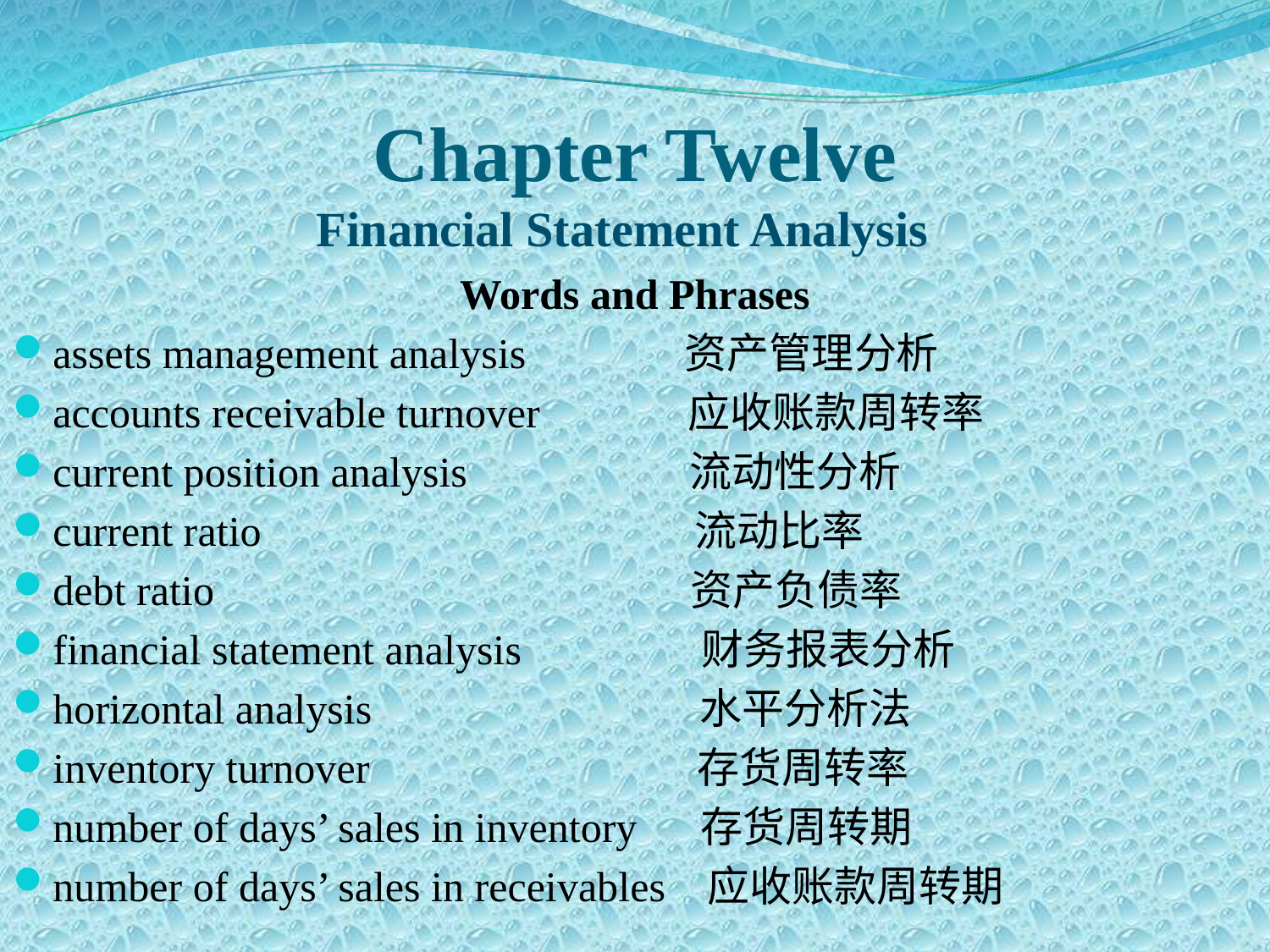

# Chapter Twelve Financial Statement Analysis
Words and Phrases
assets management analysis              资产管理分析
accounts receivable turnover             应收账款周转率
current position analysis                    流动性分析
current ratio                                        流动比率
debt ratio                                            资产负债率
financial statement analysis                财务报表分析
horizontal analysis                              水平分析法
inventory turnover                              存货周转率
number of days’ sales in inventory     存货周转期
number of days’ sales in receivables   应收账款周转期